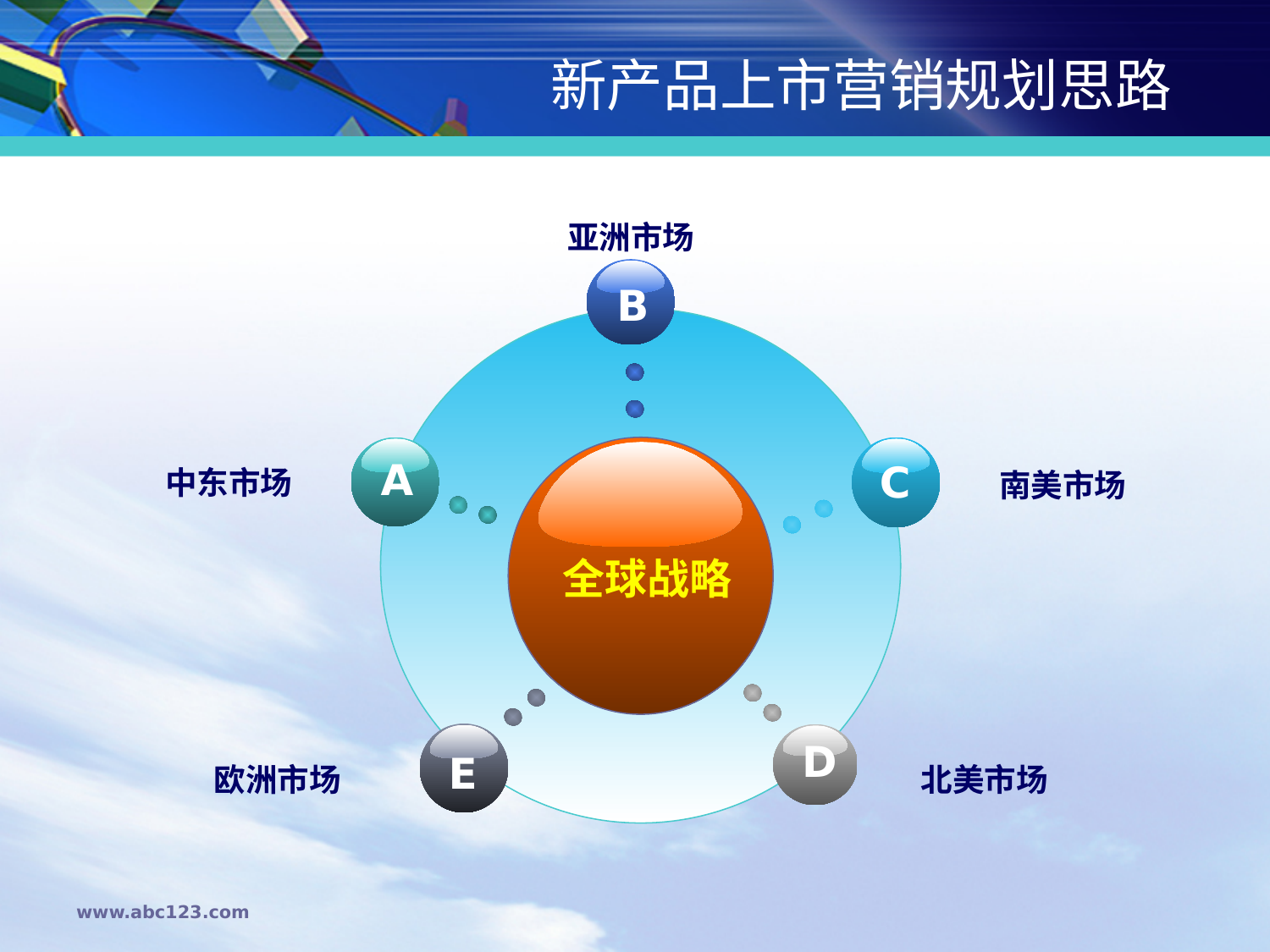

# 新产品上市营销规划思路
亚洲市场

B

A

C
中东市场
南美市场

全球战略

E

D
欧洲市场
北美市场
www.abc123.com